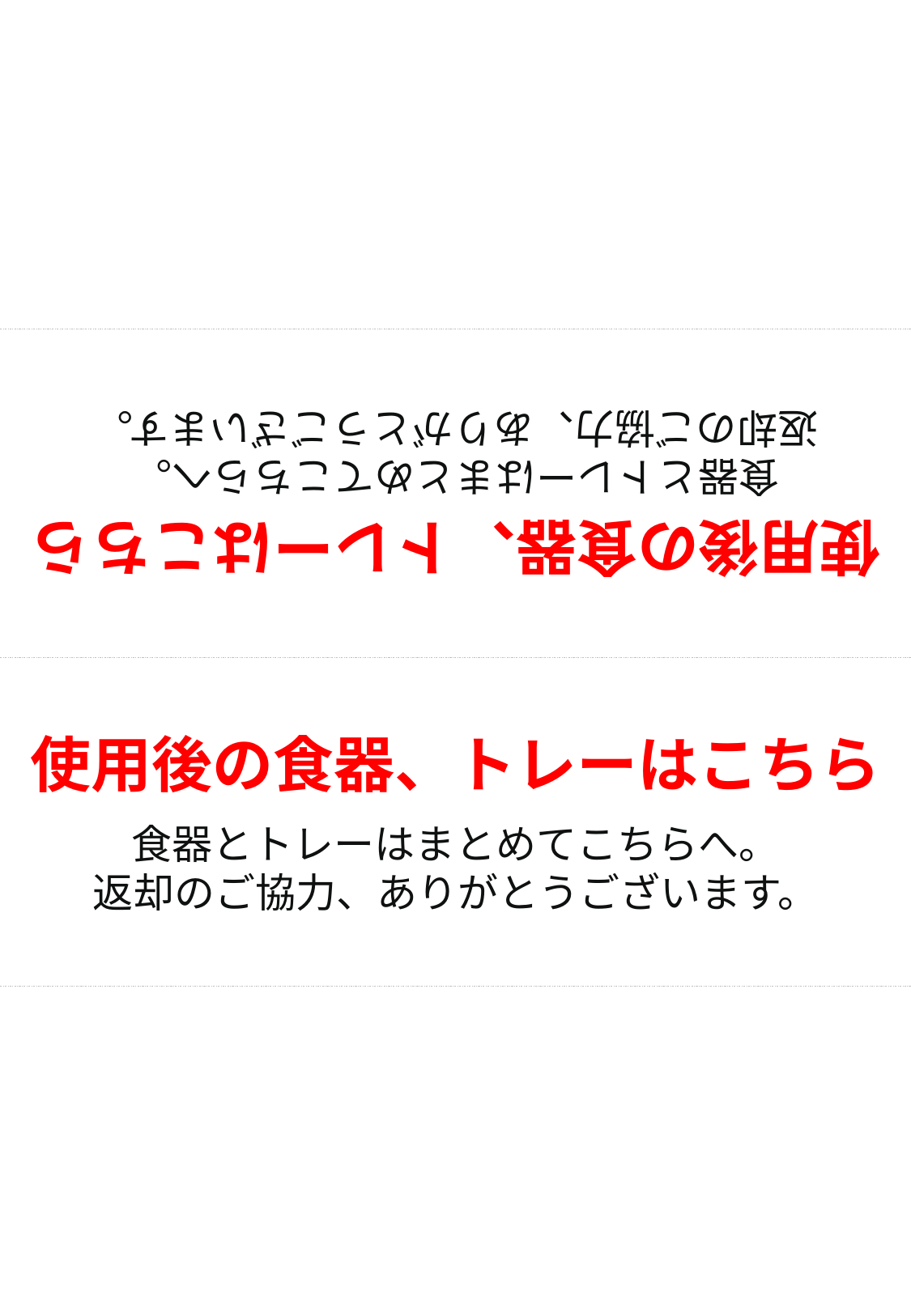

使用後の食器、トレーはこちら
食器とトレーはまとめてこちらへ。
返却のご協力、ありがとうございます。
使用後の食器、トレーはこちら
食器とトレーはまとめてこちらへ。
返却のご協力、ありがとうございます。